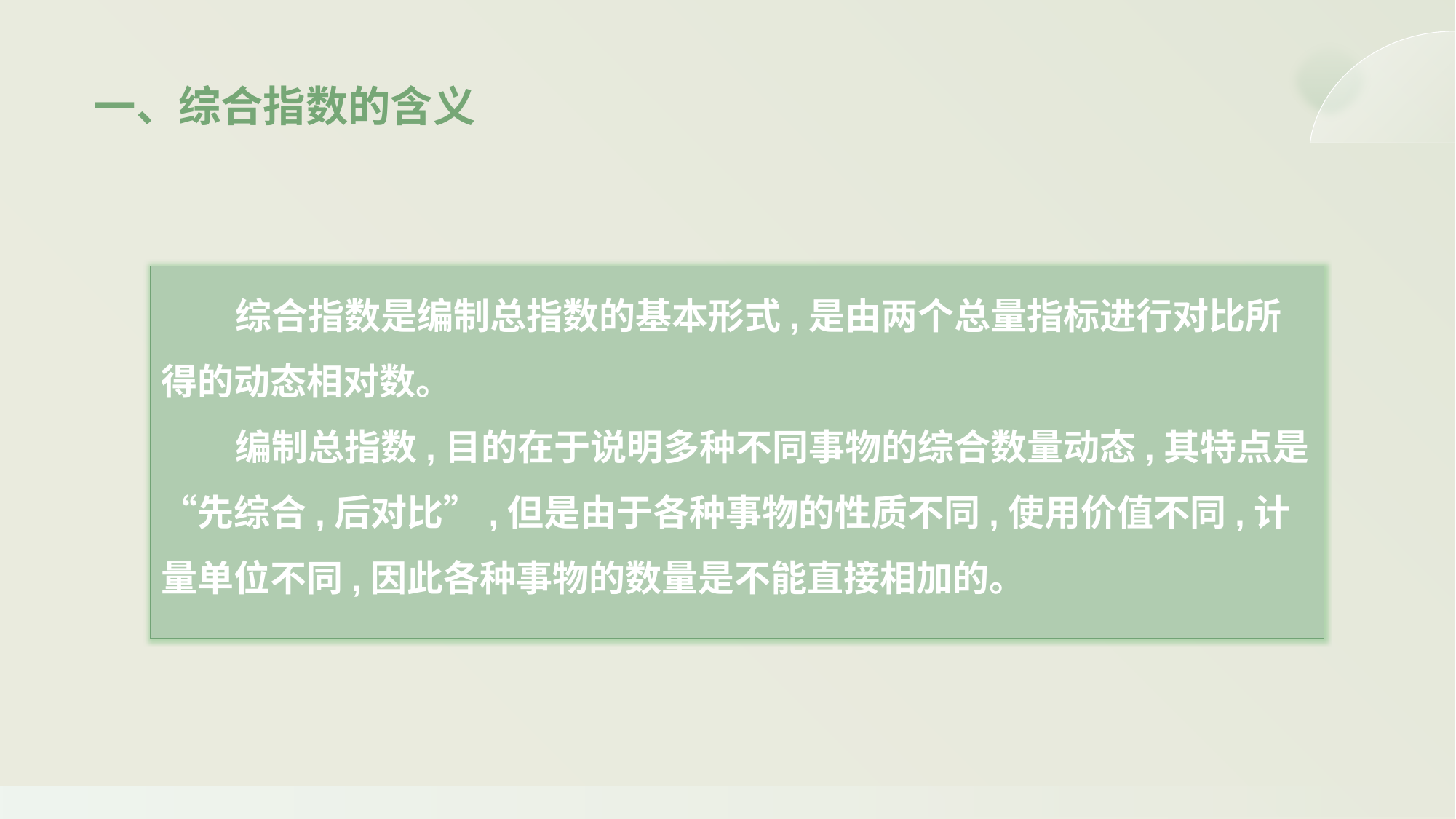

一、综合指数的含义

        综合指数是编制总指数的基本形式,是由两个总量指标进行对比所得的动态相对数。
        编制总指数,目的在于说明多种不同事物的综合数量动态,其特点是“先综合,后对比”,但是由于各种事物的性质不同,使用价值不同,计量单位不同,因此各种事物的数量是不能直接相加的。